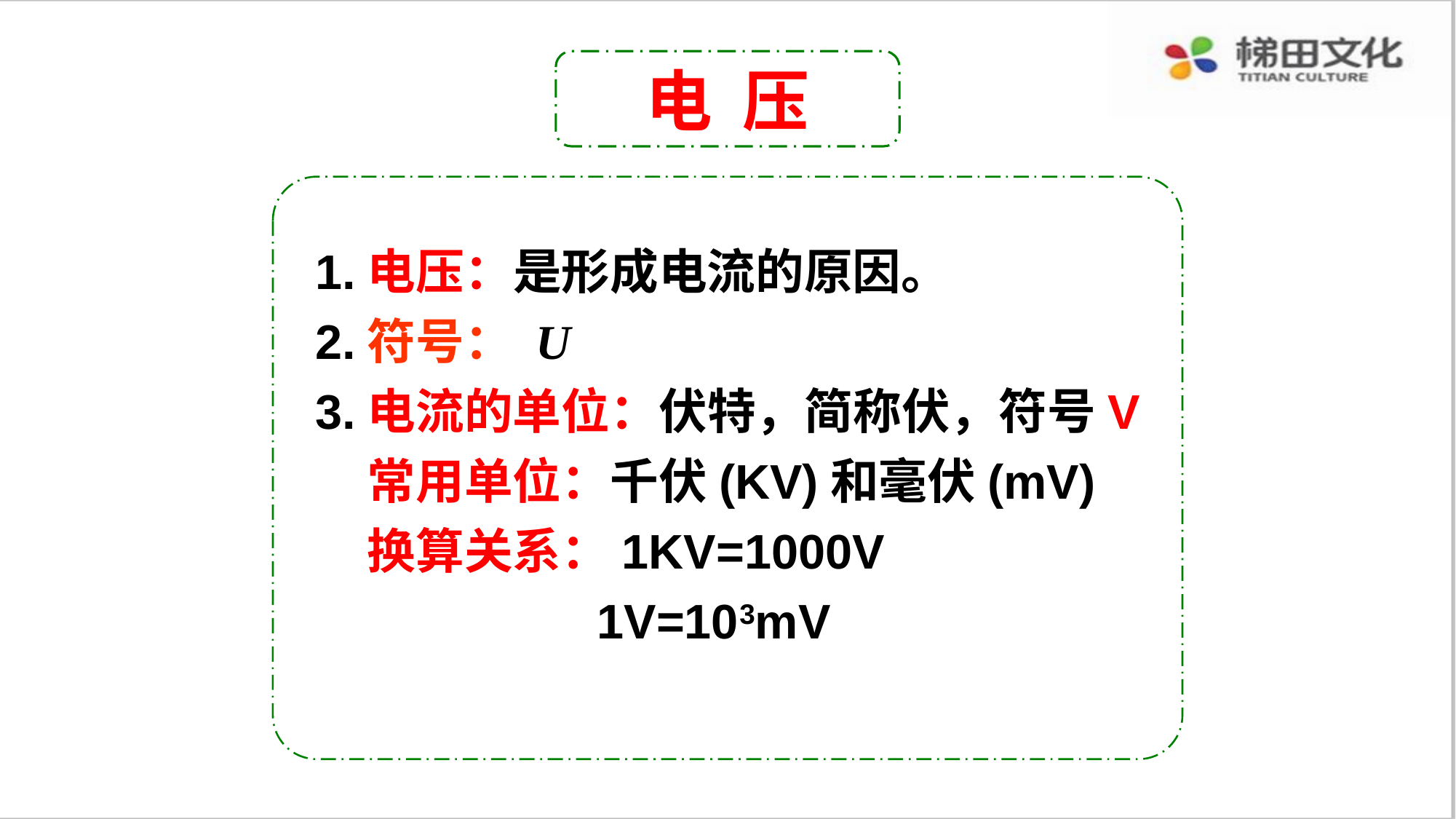

电  压
1.电压：是形成电流的原因。
2.符号： U
3.电流的单位：伏特，简称伏，符号V
   常用单位：千伏(KV)和毫伏(mV)
   换算关系：1KV=1000V
                     1V=103mV